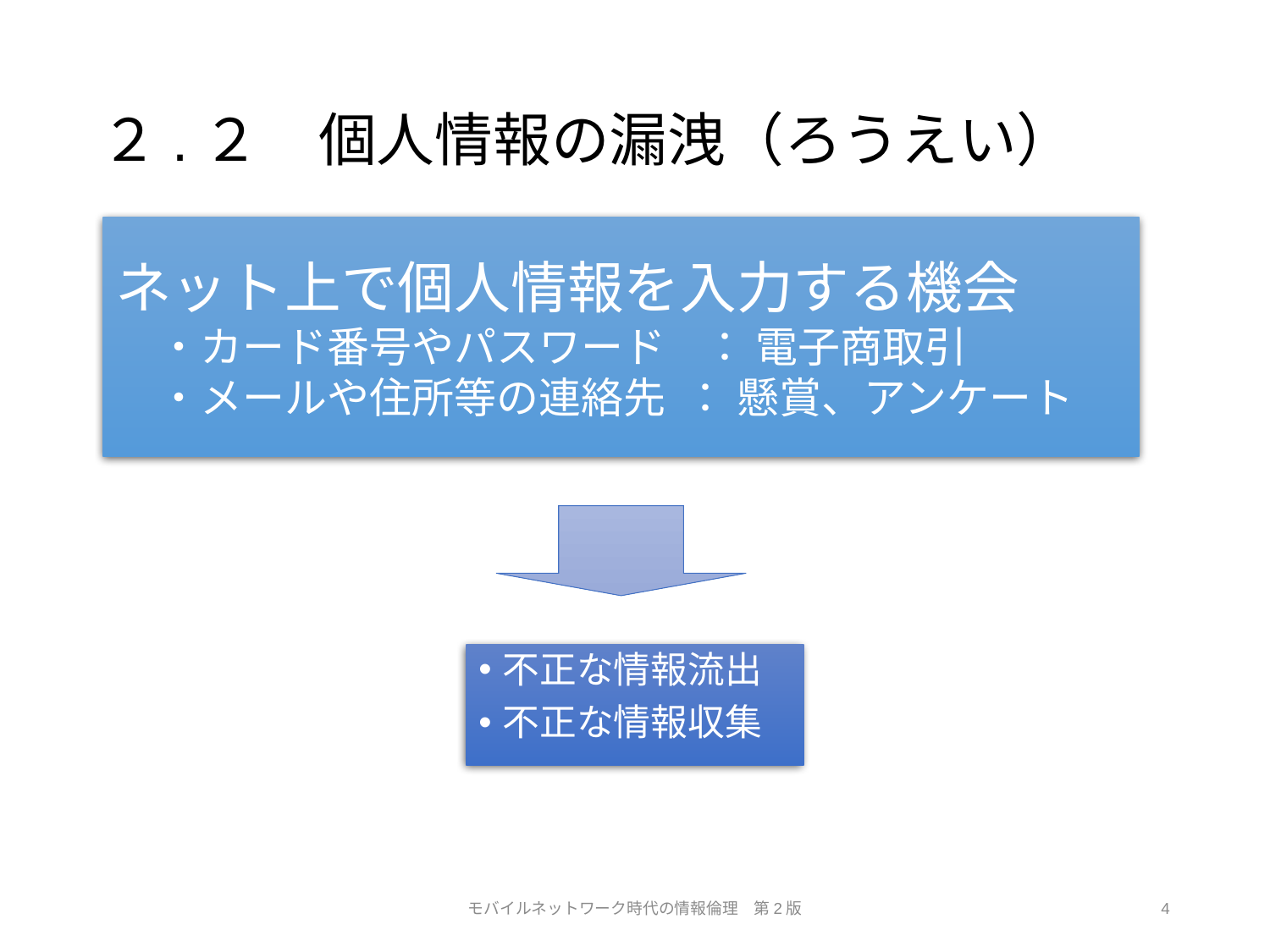

# ２.２　個人情報の漏洩（ろうえい）
ネット上で個人情報を入力する機会
　・カード番号やパスワード    ： 電子商取引
　・メールや住所等の連絡先  ： 懸賞、アンケート

不正な情報流出
不正な情報収集
モバイルネットワーク時代の情報倫理　第2版
4